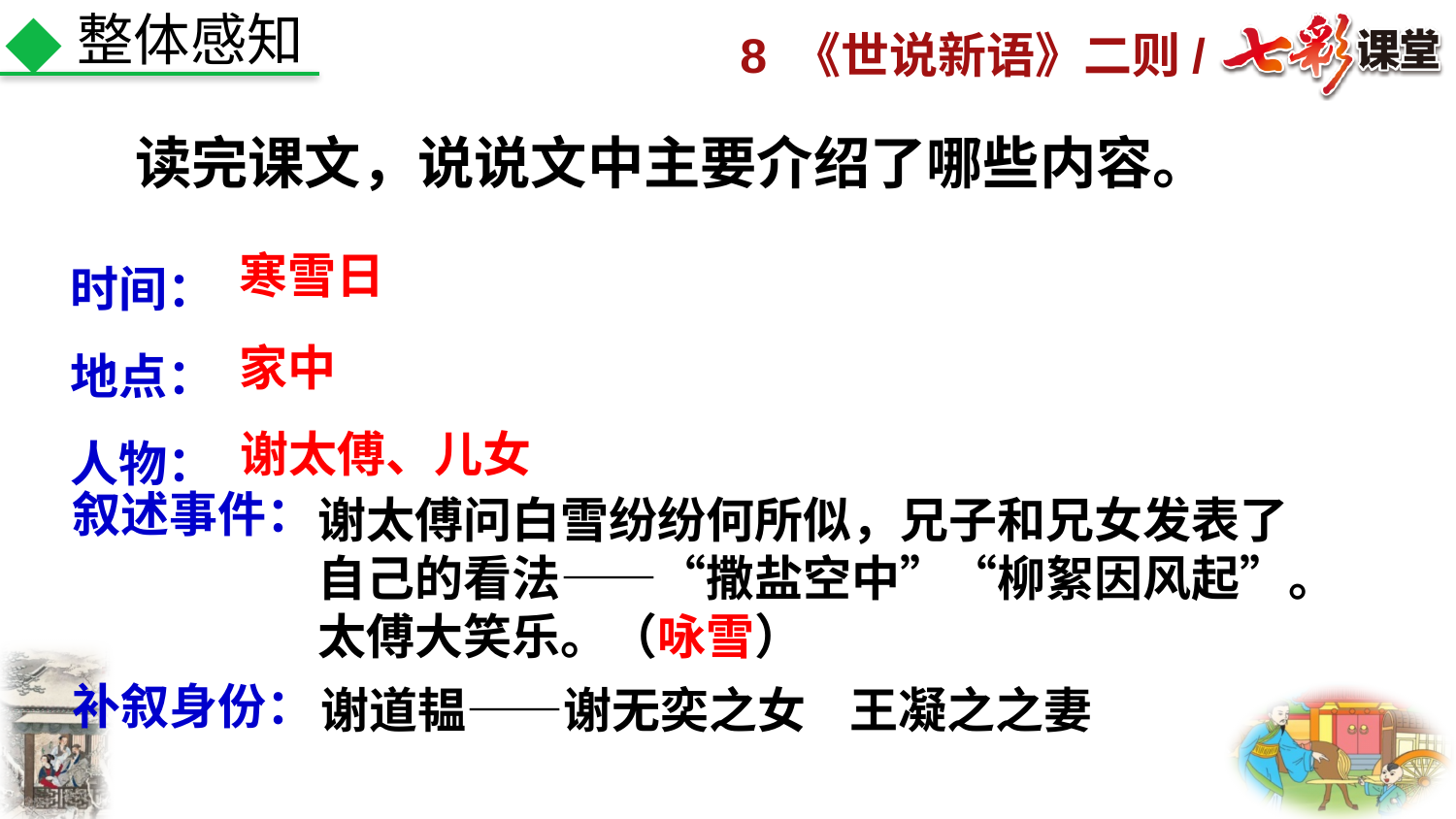

整体感知

读完课文，说说文中主要介绍了哪些内容。
时间：
地点：
人物：
寒雪日
家中
谢太傅、儿女
叙述事件：
谢太傅问白雪纷纷何所似，兄子和兄女发表了
自己的看法——“撒盐空中”“柳絮因风起”。
太傅大笑乐。（咏雪）
补叙身份：
谢道韫——谢无奕之女    王凝之之妻